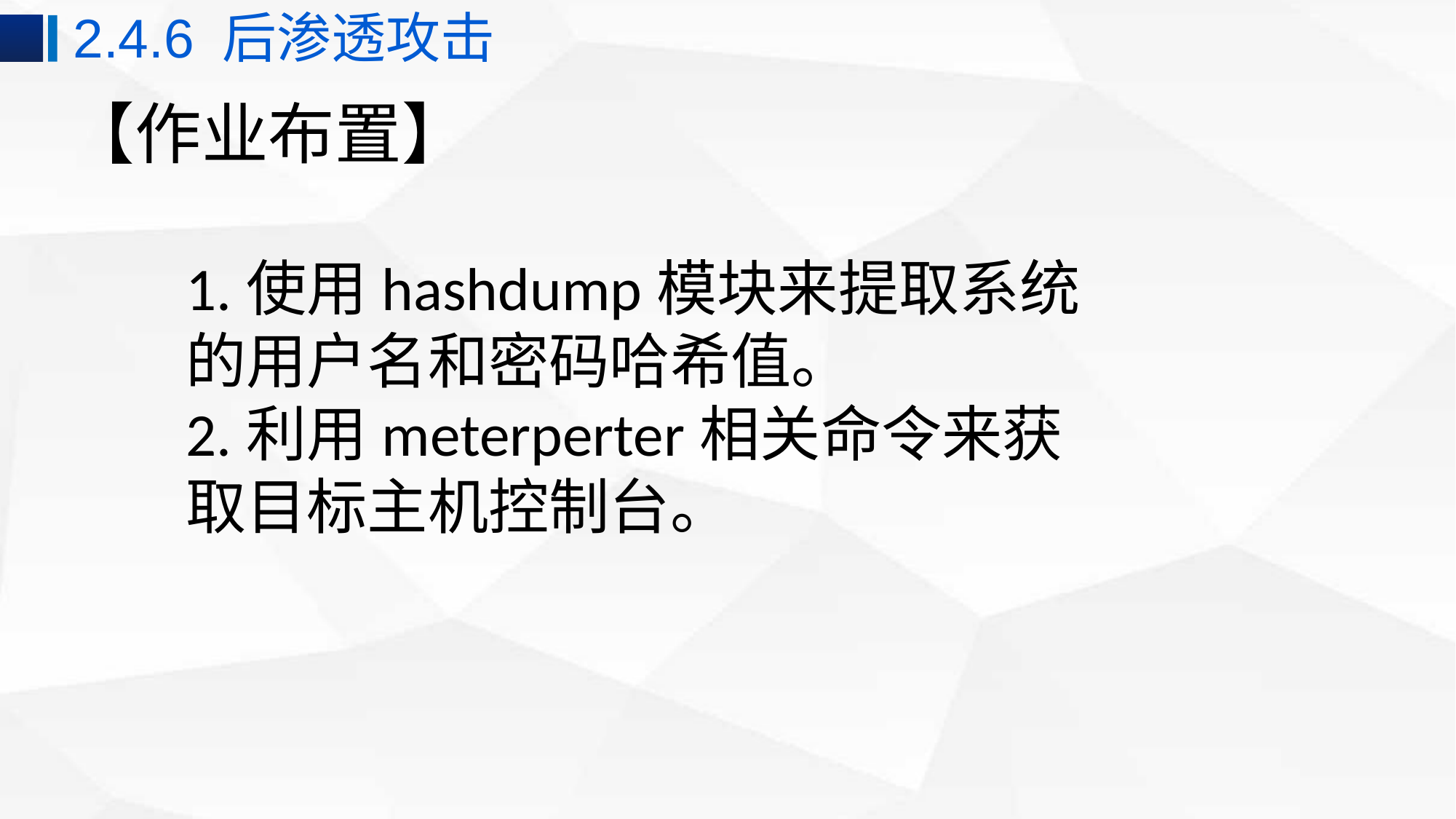

2.4.6 后渗透攻击

# 【作业布置】
1.使用hashdump模块来提取系统的用户名和密码哈希值。
2.利用meterperter相关命令来获取目标主机控制台。